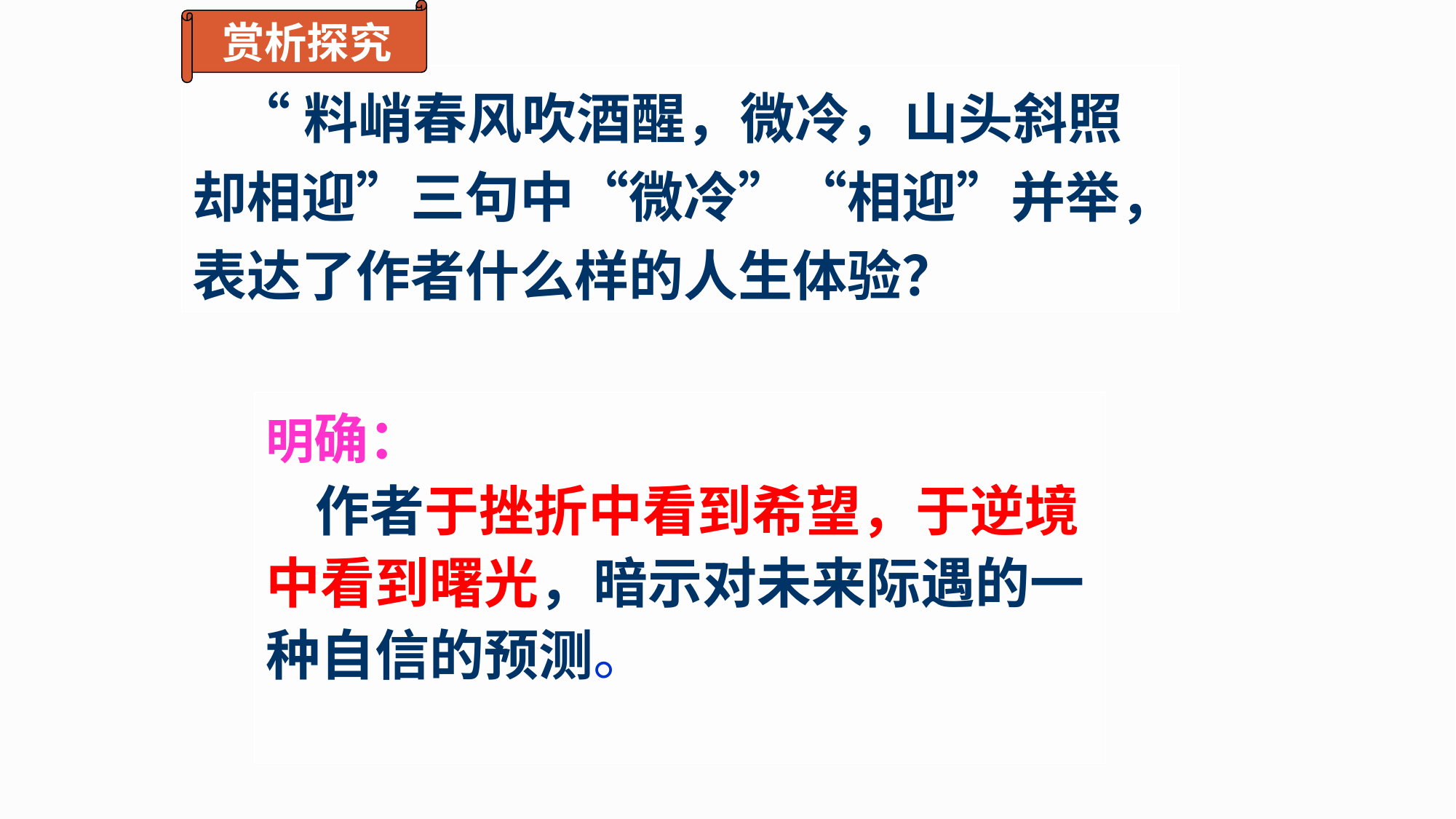

赏析探究
    “料峭春风吹酒醒，微冷，山头斜照却相迎”三句中“微冷”“相迎”并举，表达了作者什么样的人生体验？
明确：
   作者于挫折中看到希望，于逆境中看到曙光，暗示对未来际遇的一种自信的预测。